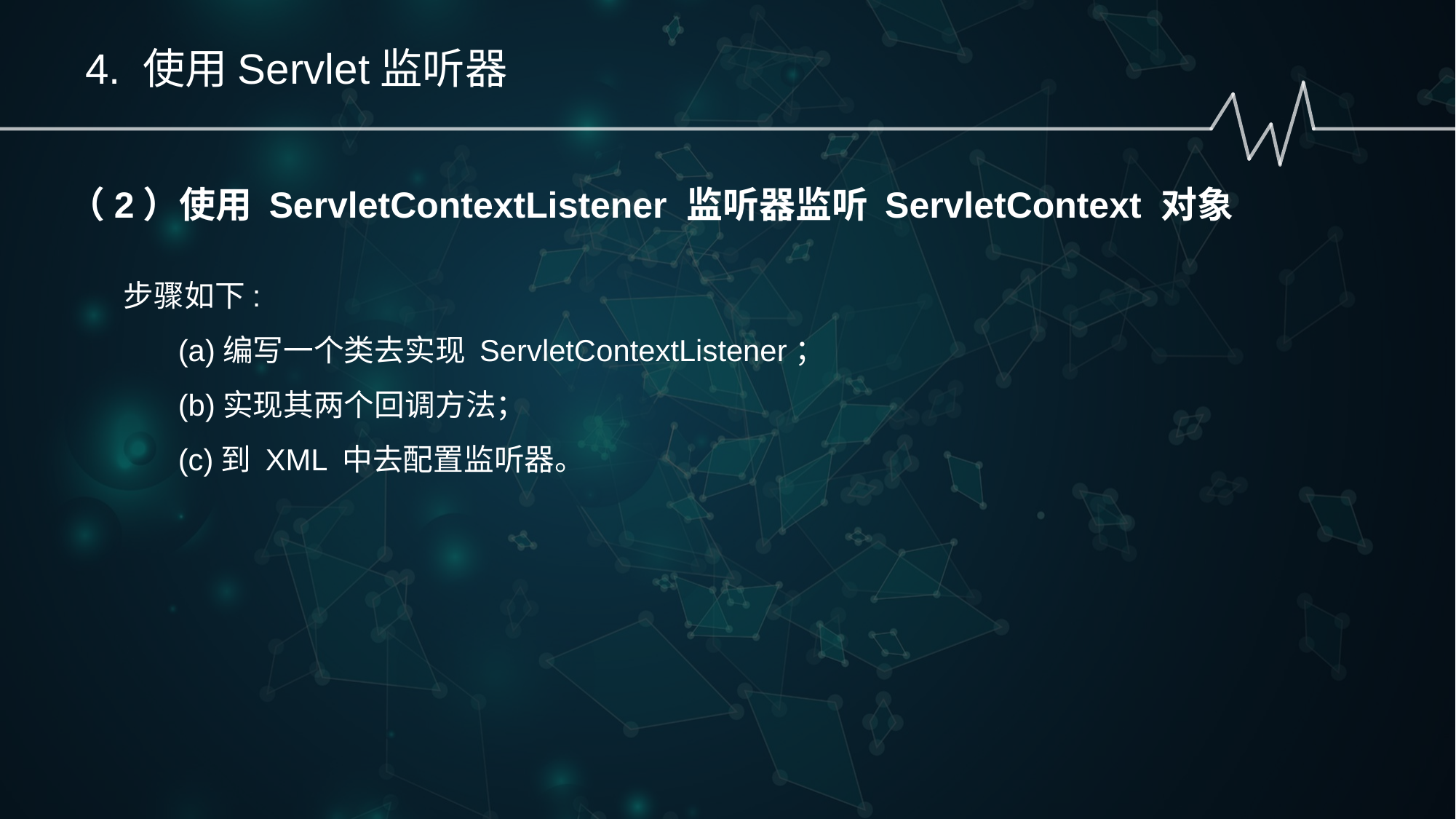

4. 使用Servlet监听器
（2）使用 ServletContextListener 监听器监听 ServletContext 对象

步骤如下:
(a)编写一个类去实现 ServletContextListener；
(b)实现其两个回调方法；
(c)到 XML 中去配置监听器。